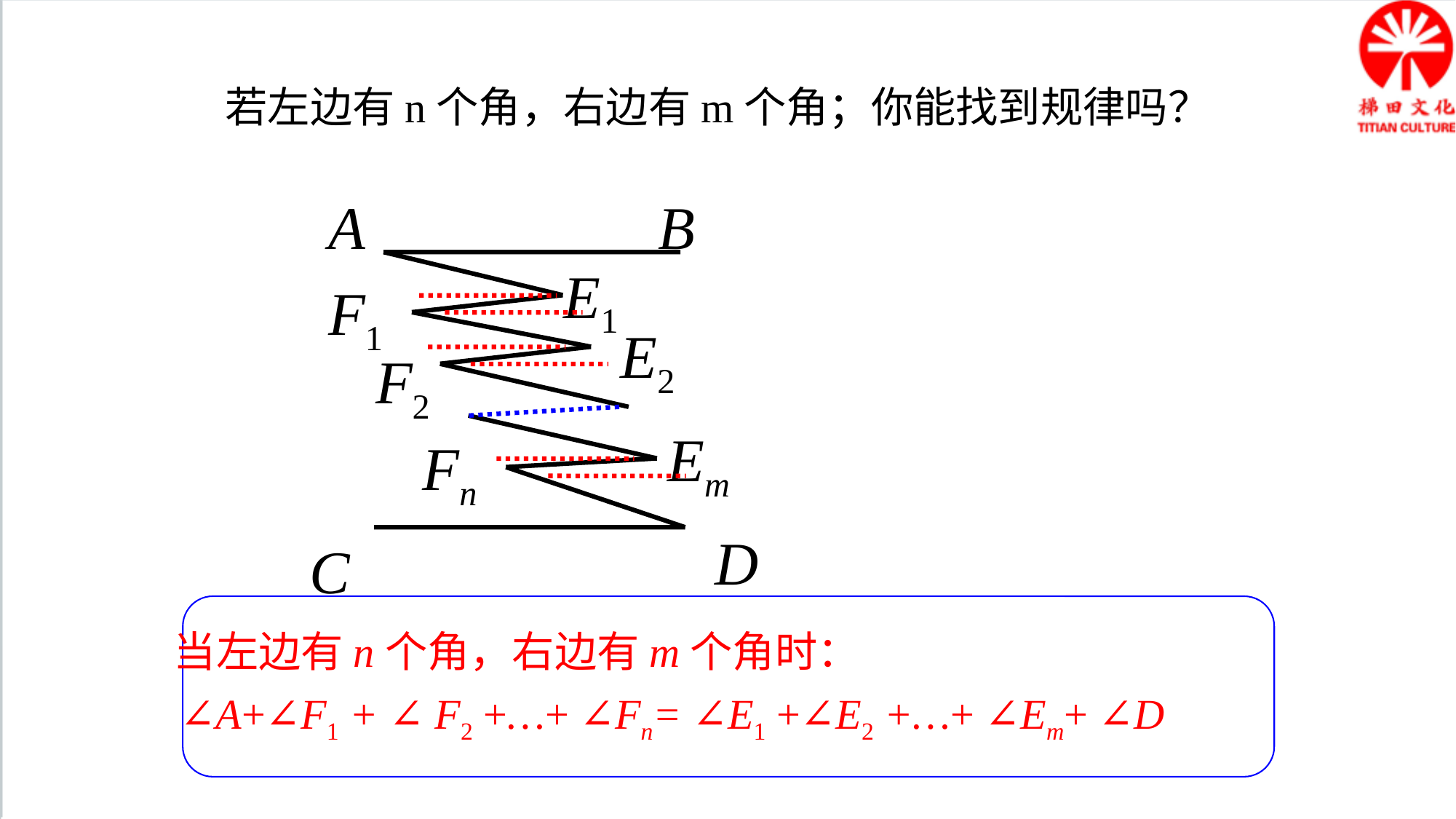

若左边有n个角，右边有m个角；你能找到规律吗？
A
B

E1
F1

E2
F2

Em
Fn

D
C

当左边有n个角，右边有m个角时：
∠A+∠F1 + ∠ F2 +…+ ∠Fn= ∠E1 +∠E2 +…+ ∠Em+ ∠D